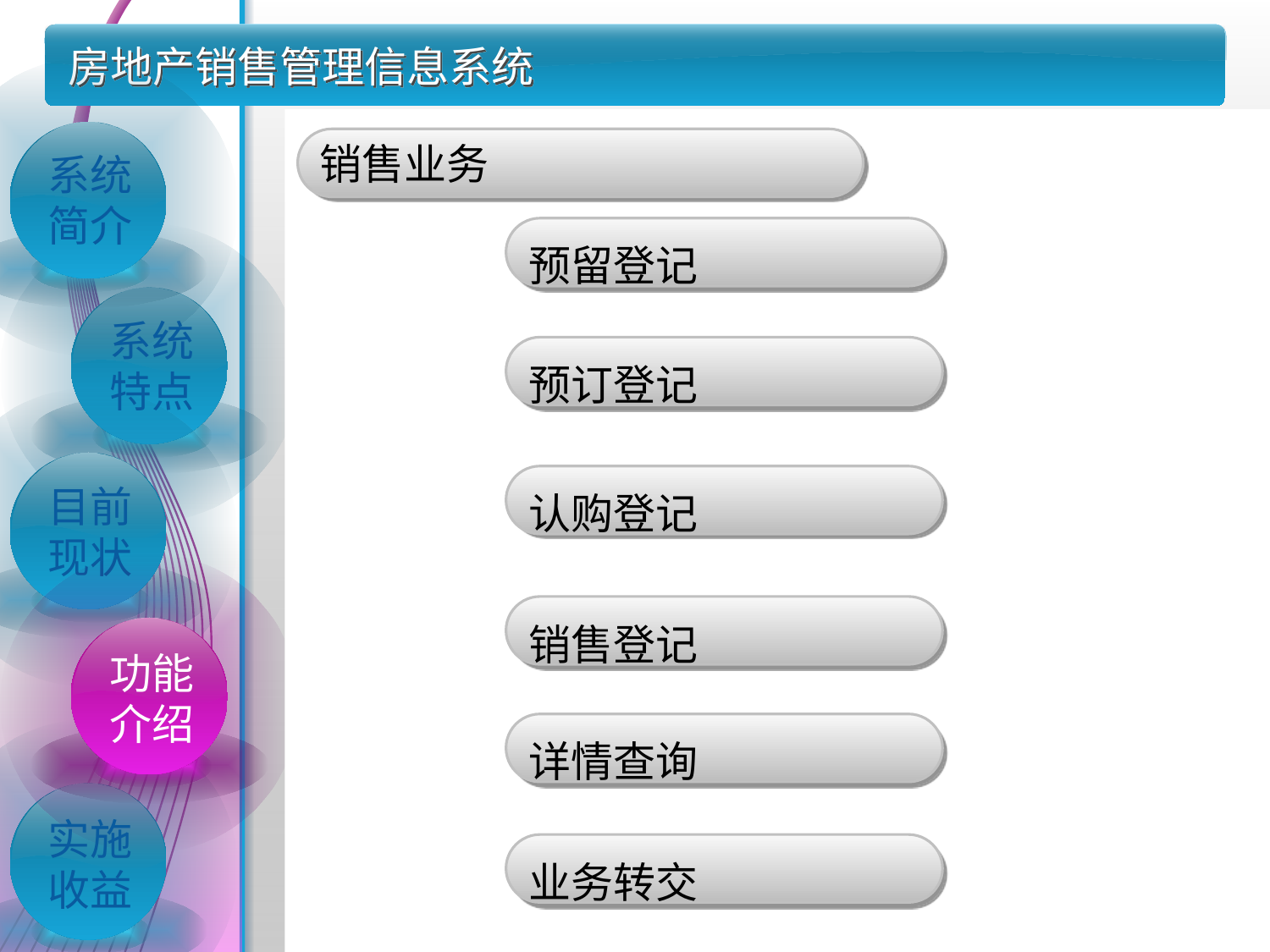

房地产销售管理信息系统

销售业务
系统简介
预留登记

系统特点
预订登记

认购登记
目前现状

销售登记
功能介绍
详情查询

实施收益
业务转交